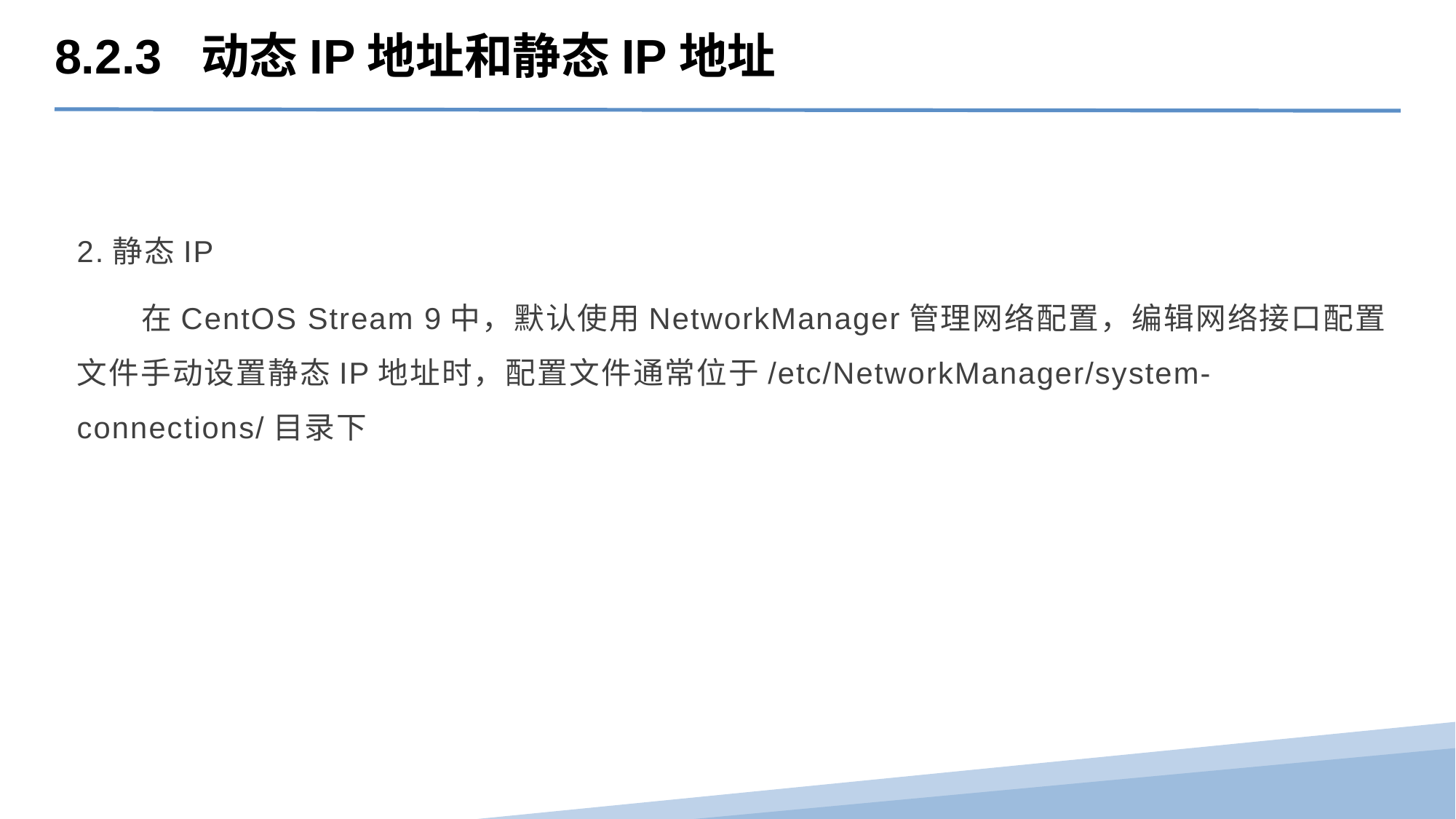

8.2.3  动态IP地址和静态IP地址
2.静态IP
       在CentOS Stream 9中，默认使用NetworkManager管理网络配置，编辑网络接口配置文件手动设置静态IP地址时，配置文件通常位于/etc/NetworkManager/system-connections/目录下